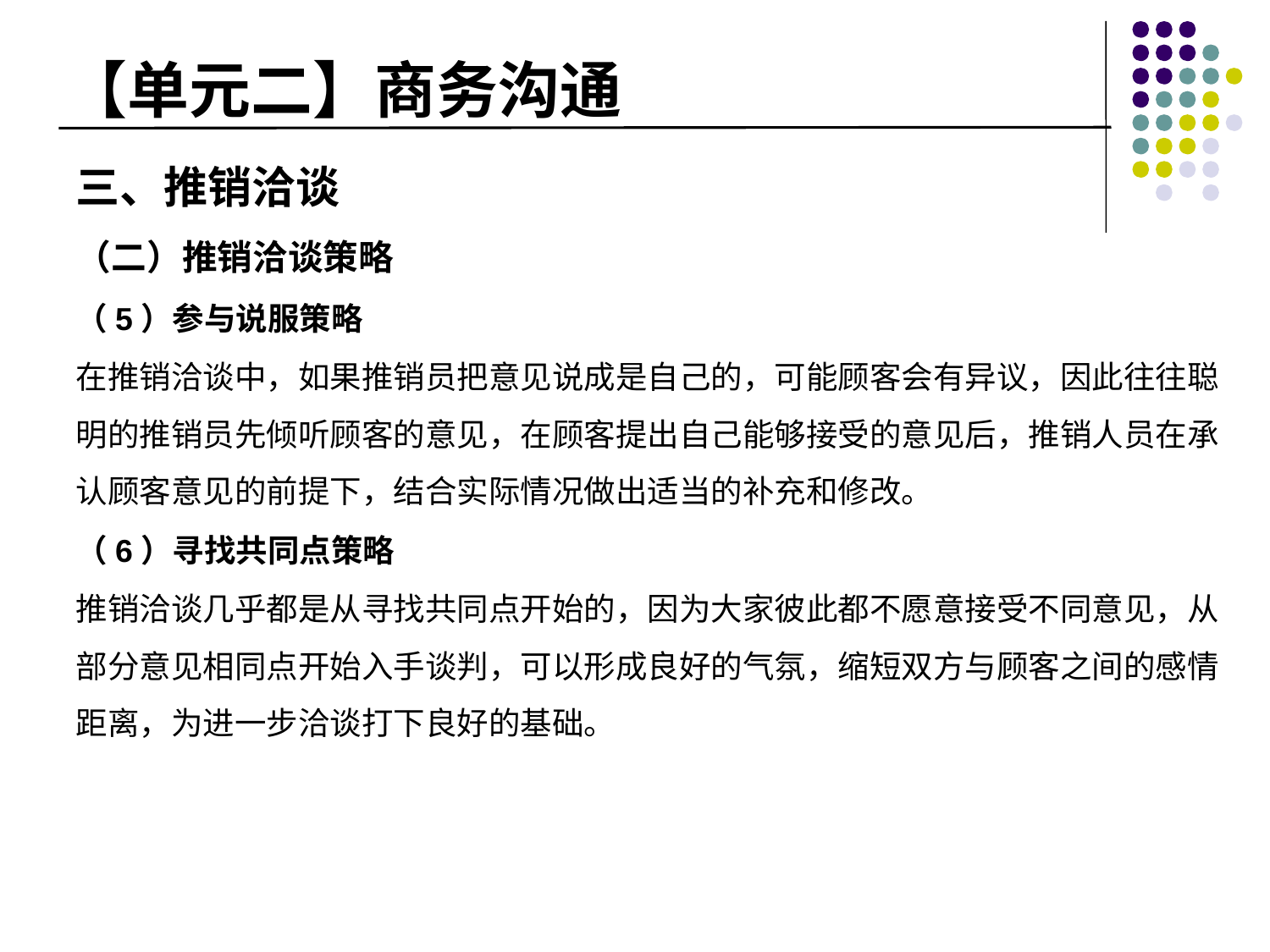

# 【单元二】商务沟通
三、推销洽谈
（二）推销洽谈策略
（5）参与说服策略
在推销洽谈中，如果推销员把意见说成是自己的，可能顾客会有异议，因此往往聪明的推销员先倾听顾客的意见，在顾客提出自己能够接受的意见后，推销人员在承认顾客意见的前提下，结合实际情况做出适当的补充和修改。
（6）寻找共同点策略
推销洽谈几乎都是从寻找共同点开始的，因为大家彼此都不愿意接受不同意见，从部分意见相同点开始入手谈判，可以形成良好的气氛，缩短双方与顾客之间的感情距离，为进一步洽谈打下良好的基础。